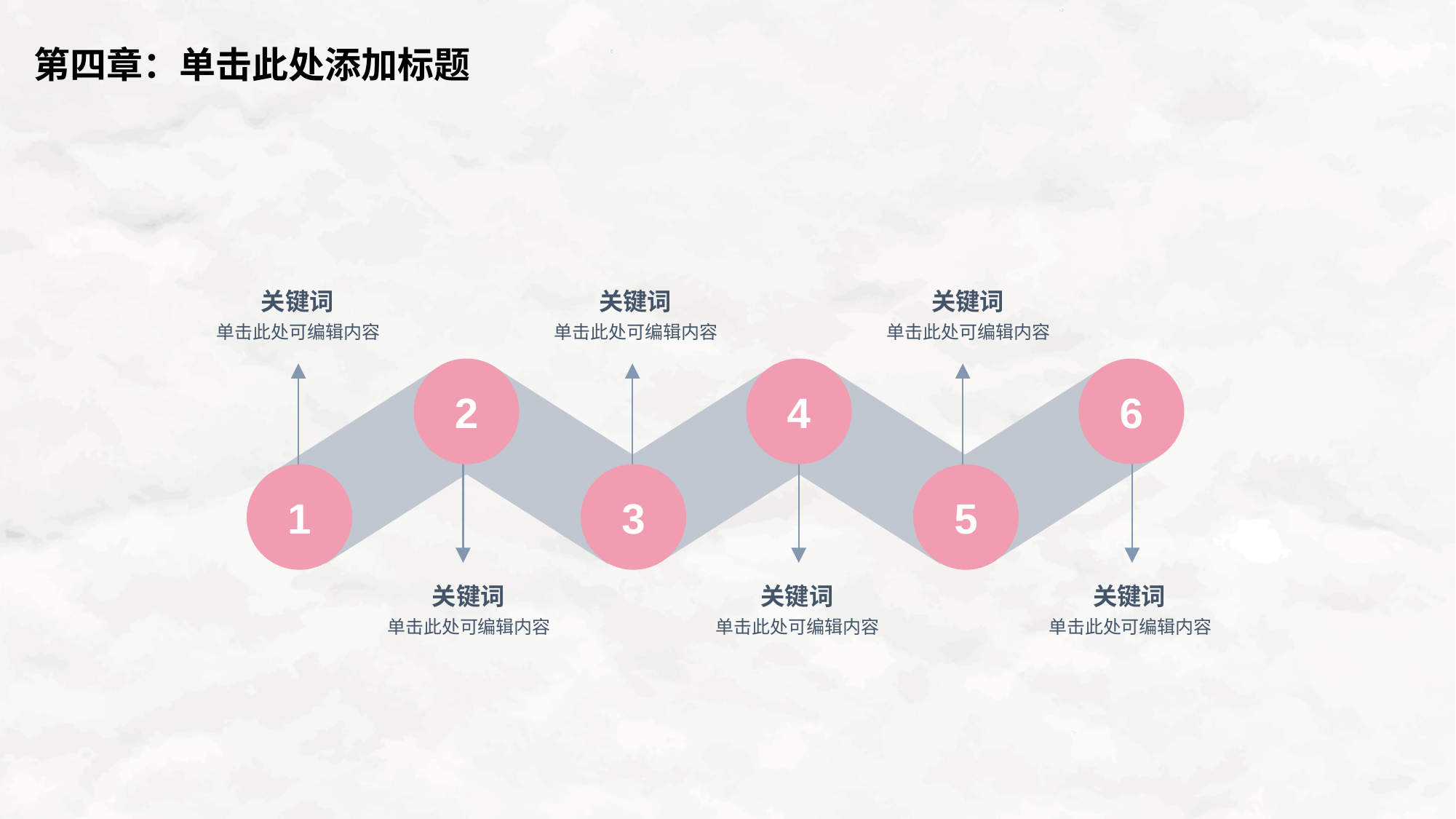

第四章：单击此处添加标题
关键词
关键词
关键词
单击此处可编辑内容
单击此处可编辑内容
单击此处可编辑内容
2
4
6

1
3
5
关键词
关键词
关键词
单击此处可编辑内容
单击此处可编辑内容
单击此处可编辑内容